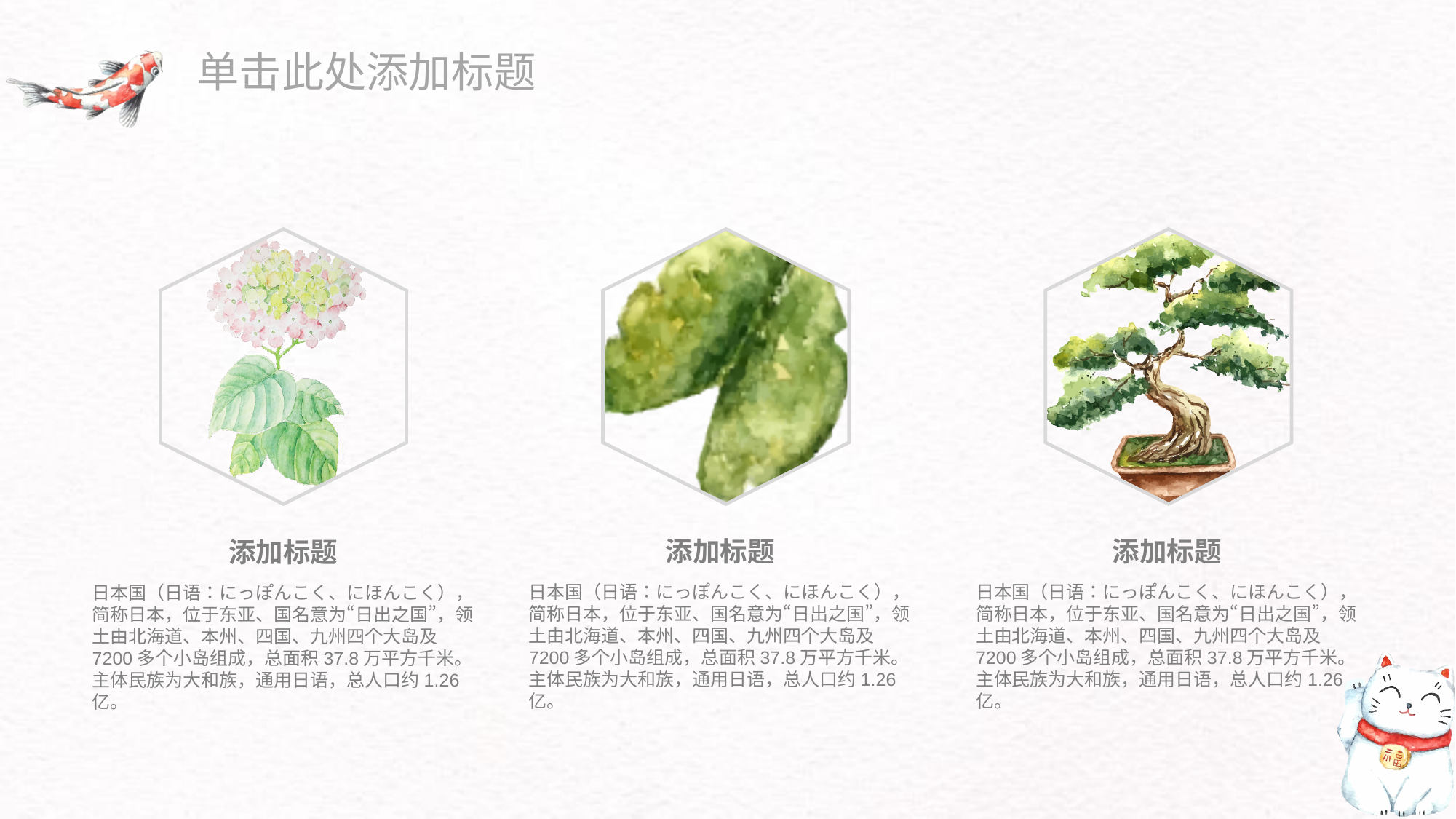

单击此处添加标题

添加标题
添加标题
添加标题
日本国（日语：にっぽんこく、にほんこく），简称日本，位于东亚、国名意为“日出之国”，领土由北海道、本州、四国、九州四个大岛及7200多个小岛组成，总面积37.8万平方千米。主体民族为大和族，通用日语，总人口约1.26亿。
日本国（日语：にっぽんこく、にほんこく），简称日本，位于东亚、国名意为“日出之国”，领土由北海道、本州、四国、九州四个大岛及7200多个小岛组成，总面积37.8万平方千米。主体民族为大和族，通用日语，总人口约1.26亿。
日本国（日语：にっぽんこく、にほんこく），简称日本，位于东亚、国名意为“日出之国”，领土由北海道、本州、四国、九州四个大岛及7200多个小岛组成，总面积37.8万平方千米。主体民族为大和族，通用日语，总人口约1.26亿。